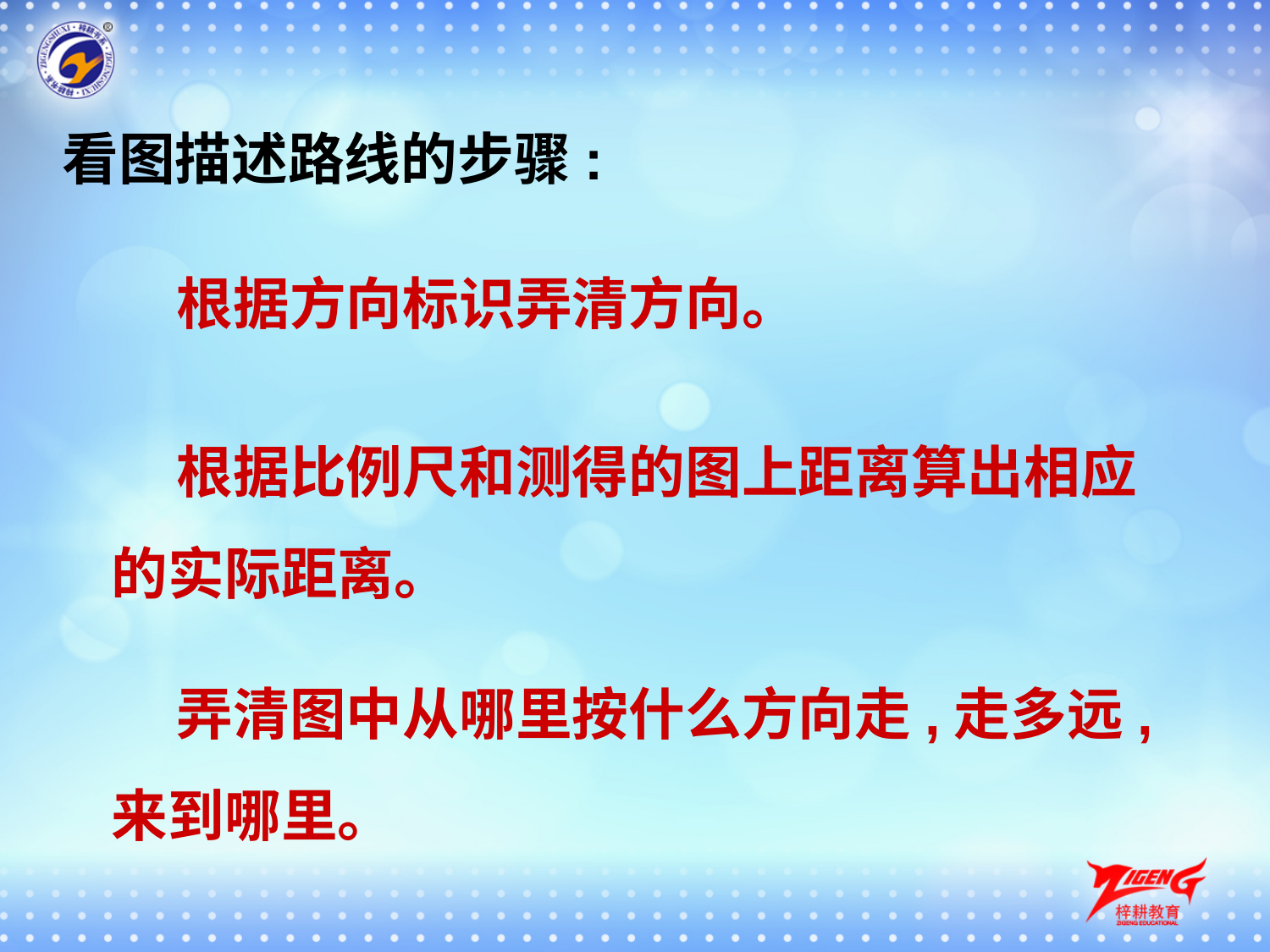

看图描述路线的步骤:
    根据方向标识弄清方向。
    根据比例尺和测得的图上距离算出相应的实际距离。
    弄清图中从哪里按什么方向走,走多远,来到哪里。